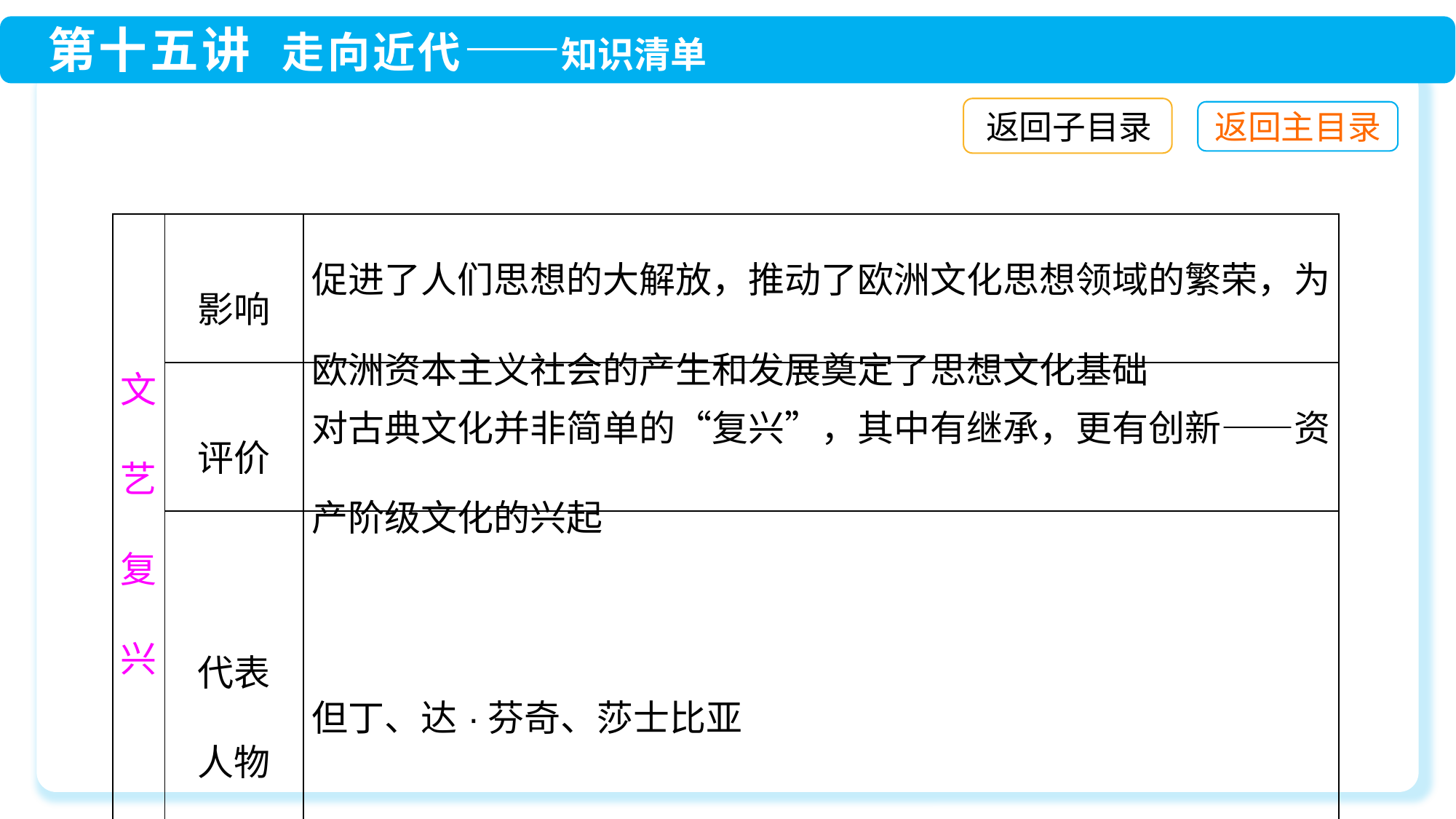

返回子目录
| 文艺复兴 | 影响 | 促进了人们思想的大解放，推动了欧洲文化思想领域的繁荣，为欧洲资本主义社会的产生和发展奠定了思想文化基础 |
| --- | --- | --- |
|  | 评价 | 对古典文化并非简单的“复兴”，其中有继承，更有创新——资产阶级文化的兴起 |
|  | 代表 人物 | 但丁、达·芬奇、莎士比亚 |